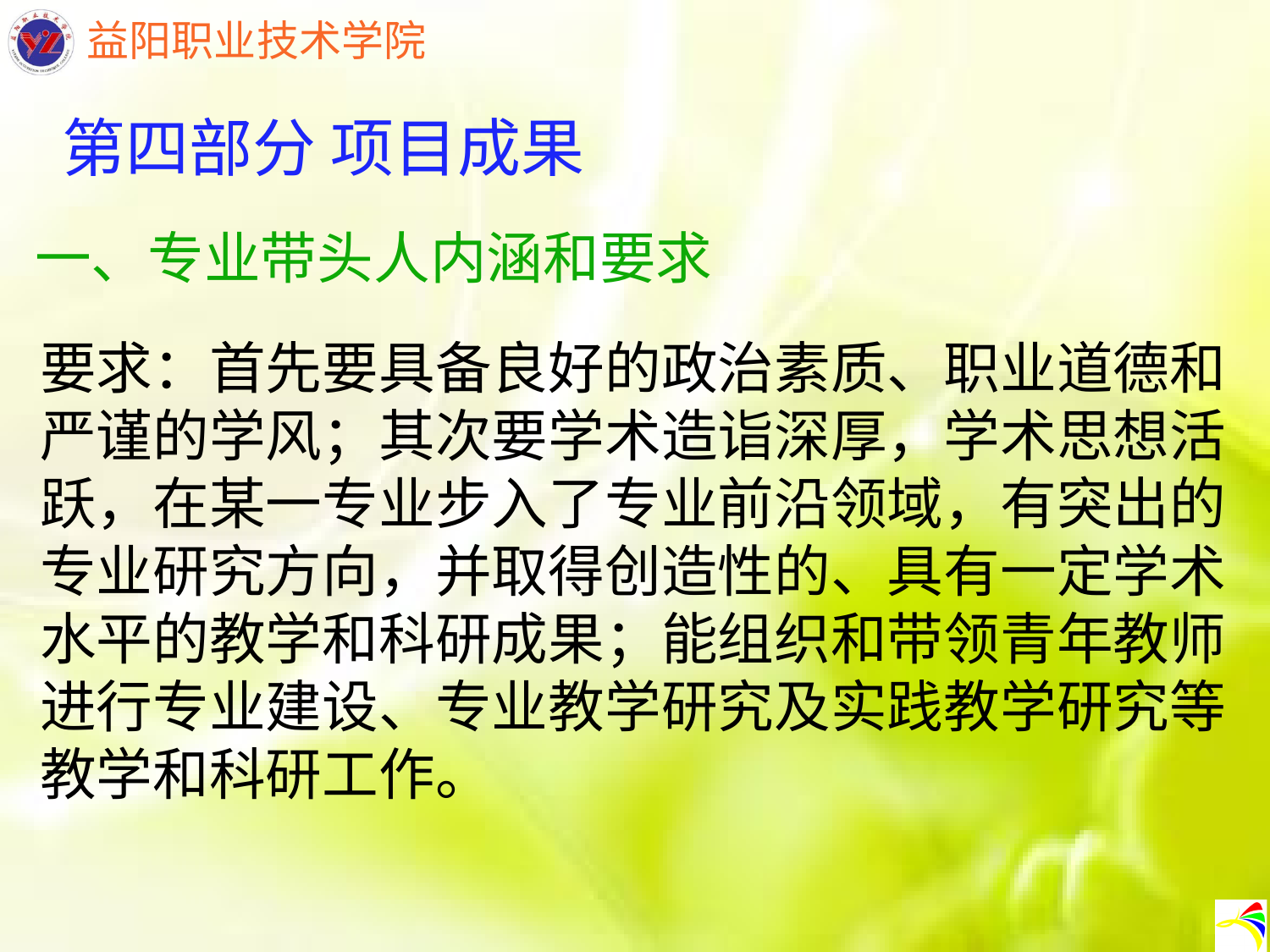

第四部分 项目成果
一、专业带头人内涵和要求
要求：首先要具备良好的政治素质、职业道德和严谨的学风；其次要学术造诣深厚，学术思想活跃，在某一专业步入了专业前沿领域，有突出的专业研究方向，并取得创造性的、具有一定学术水平的教学和科研成果；能组织和带领青年教师进行专业建设、专业教学研究及实践教学研究等教学和科研工作。